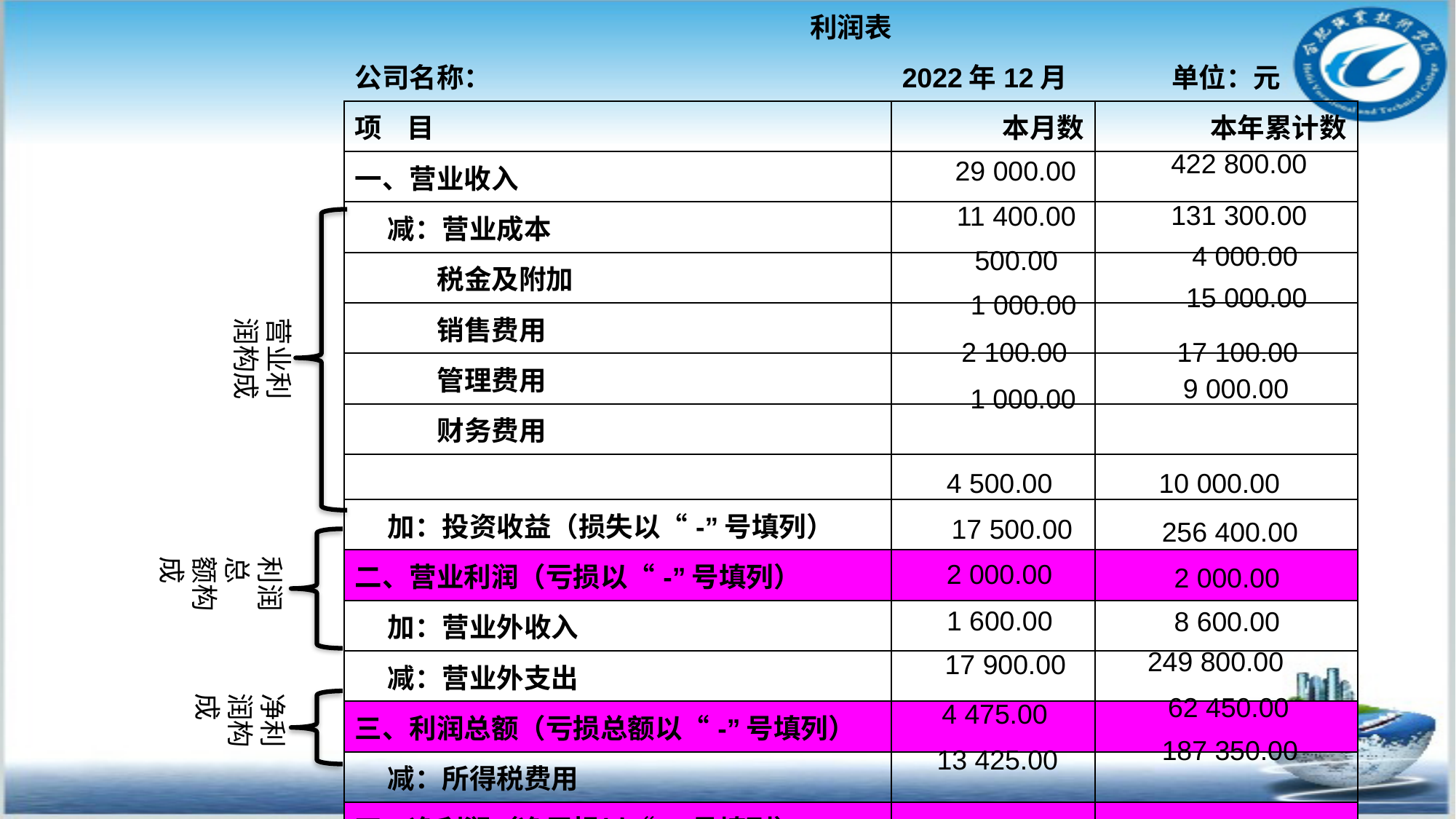

| 利润表 |  |  |
| --- | --- | --- |
| 公司名称： | 2022年12月 | 单位：元 |
| 项 目 | 本月数 | 本年累计数 |
| 一、营业收入 |  |  |
| 减：营业成本 |  |  |
| 税金及附加 |  |  |
| 销售费用 |  |  |
| 管理费用 |  |  |
| 财务费用 |  |  |
|  |  |  |
| 加：投资收益（损失以“-”号填列） |  |  |
| 二、营业利润（亏损以“-”号填列） |  |  |
| 加：营业外收入 |  |  |
| 减：营业外支出 |  |  |
| 三、利润总额（亏损总额以“-”号填列） |  |  |
| 减：所得税费用 |  |  |
| 四、净利润（净亏损以“-”号填列） |  |  |
422 800.00
29 000.00
131 300.00
11 400.00

4 000.00
500.00
15 000.00
1 000.00
营业利
润构成
2 100.00
17 100.00
9 000.00
1 000.00
10 000.00
4 500.00

17 500.00
256 400.00

利润总
额构成
2 000.00
2 000.00

1 600.00
8 600.00
249 800.00

17 900.00
净利润构成
62 450.00

4 475.00
187 350.00

13 425.00